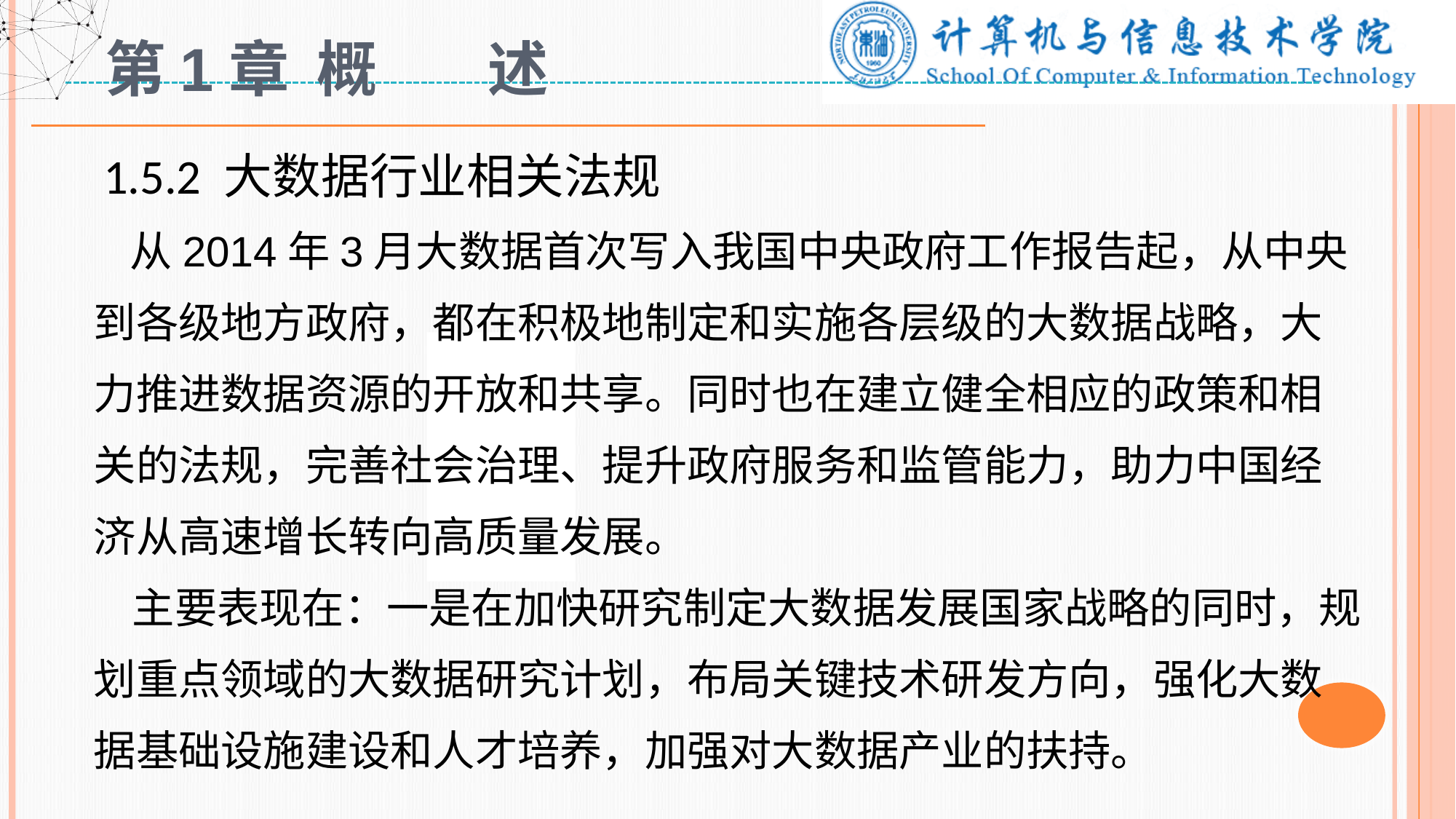

# 第1章  概        述
 1.5.2 大数据行业相关法规
   从2014年3月大数据首次写入我国中央政府工作报告起，从中央到各级地方政府，都在积极地制定和实施各层级的大数据战略，大力推进数据资源的开放和共享。同时也在建立健全相应的政策和相关的法规，完善社会治理、提升政府服务和监管能力，助力中国经济从高速增长转向高质量发展。
   主要表现在：一是在加快研究制定大数据发展国家战略的同时，规划重点领域的大数据研究计划，布局关键技术研发方向，强化大数据基础设施建设和人才培养，加强对大数据产业的扶持。